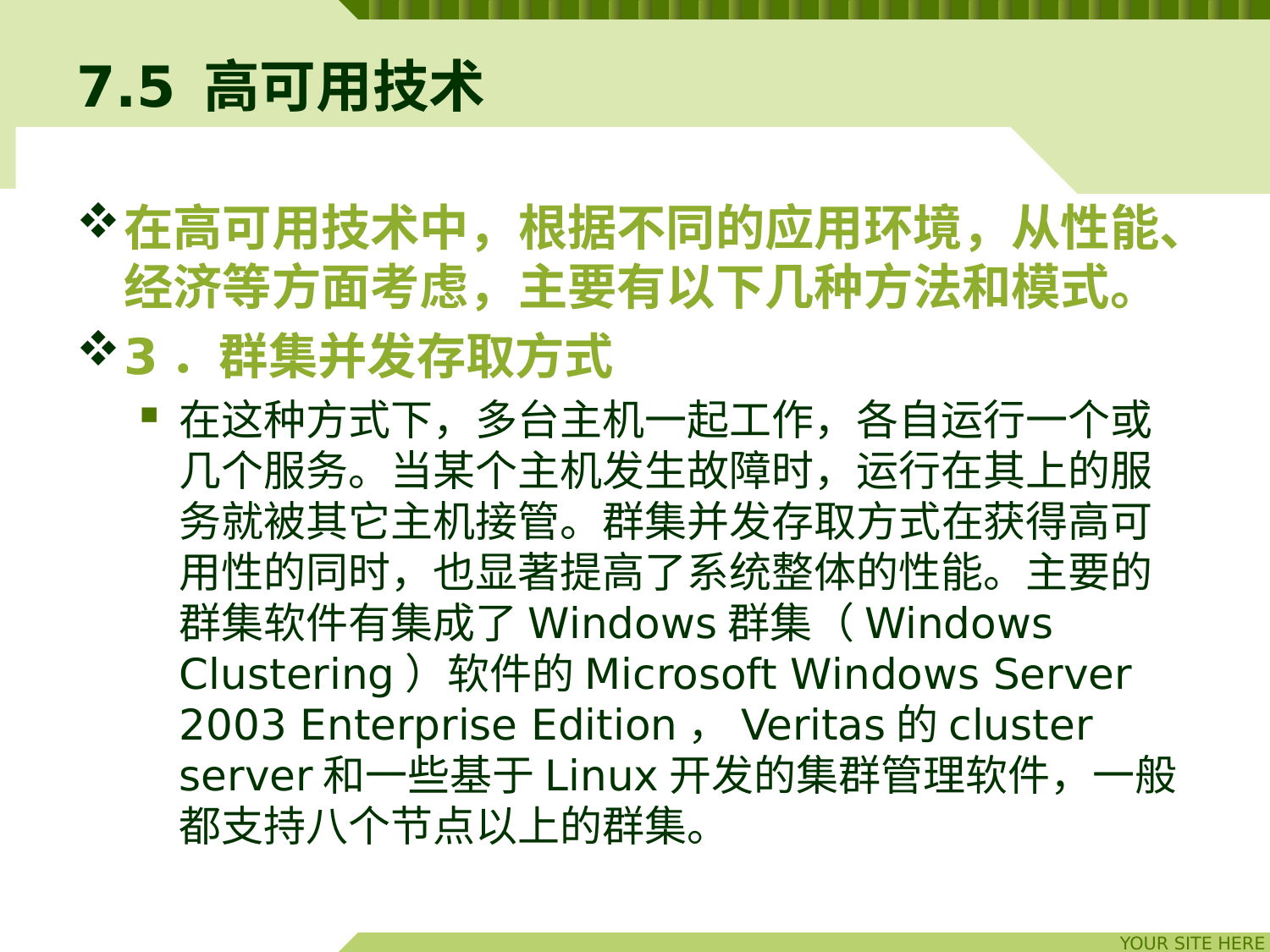

# 7.5	高可用技术
在高可用技术中，根据不同的应用环境，从性能、经济等方面考虑，主要有以下几种方法和模式。
3．群集并发存取方式
在这种方式下，多台主机一起工作，各自运行一个或几个服务。当某个主机发生故障时，运行在其上的服务就被其它主机接管。群集并发存取方式在获得高可用性的同时，也显著提高了系统整体的性能。主要的群集软件有集成了Windows群集（Windows Clustering）软件的Microsoft Windows Server 2003 Enterprise Edition，Veritas的cluster server和一些基于Linux开发的集群管理软件，一般都支持八个节点以上的群集。